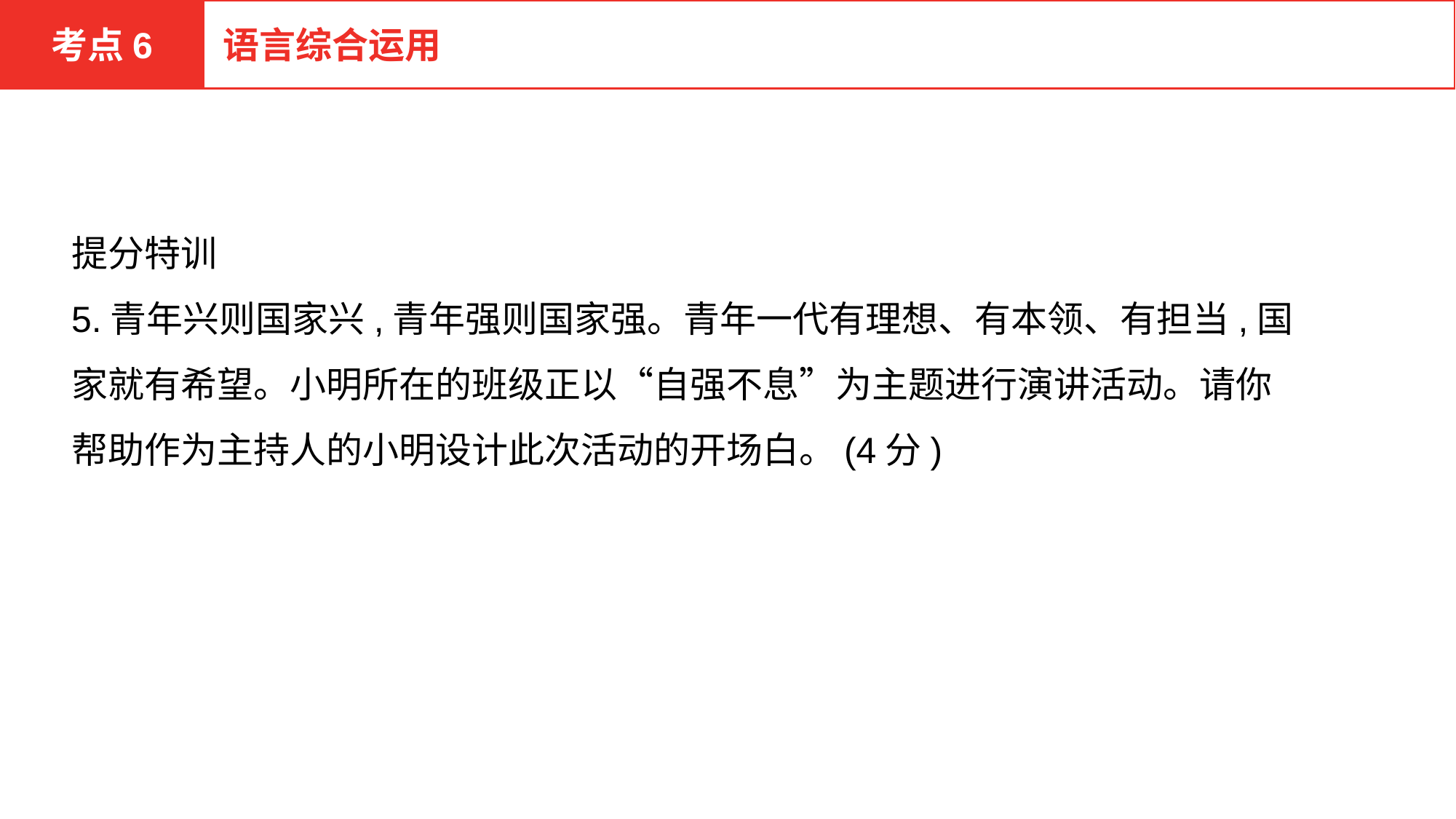

考点6
语言综合运用
提分特训
5.青年兴则国家兴,青年强则国家强。青年一代有理想、有本领、有担当,国家就有希望。小明所在的班级正以“自强不息”为主题进行演讲活动。请你帮助作为主持人的小明设计此次活动的开场白。(4分)